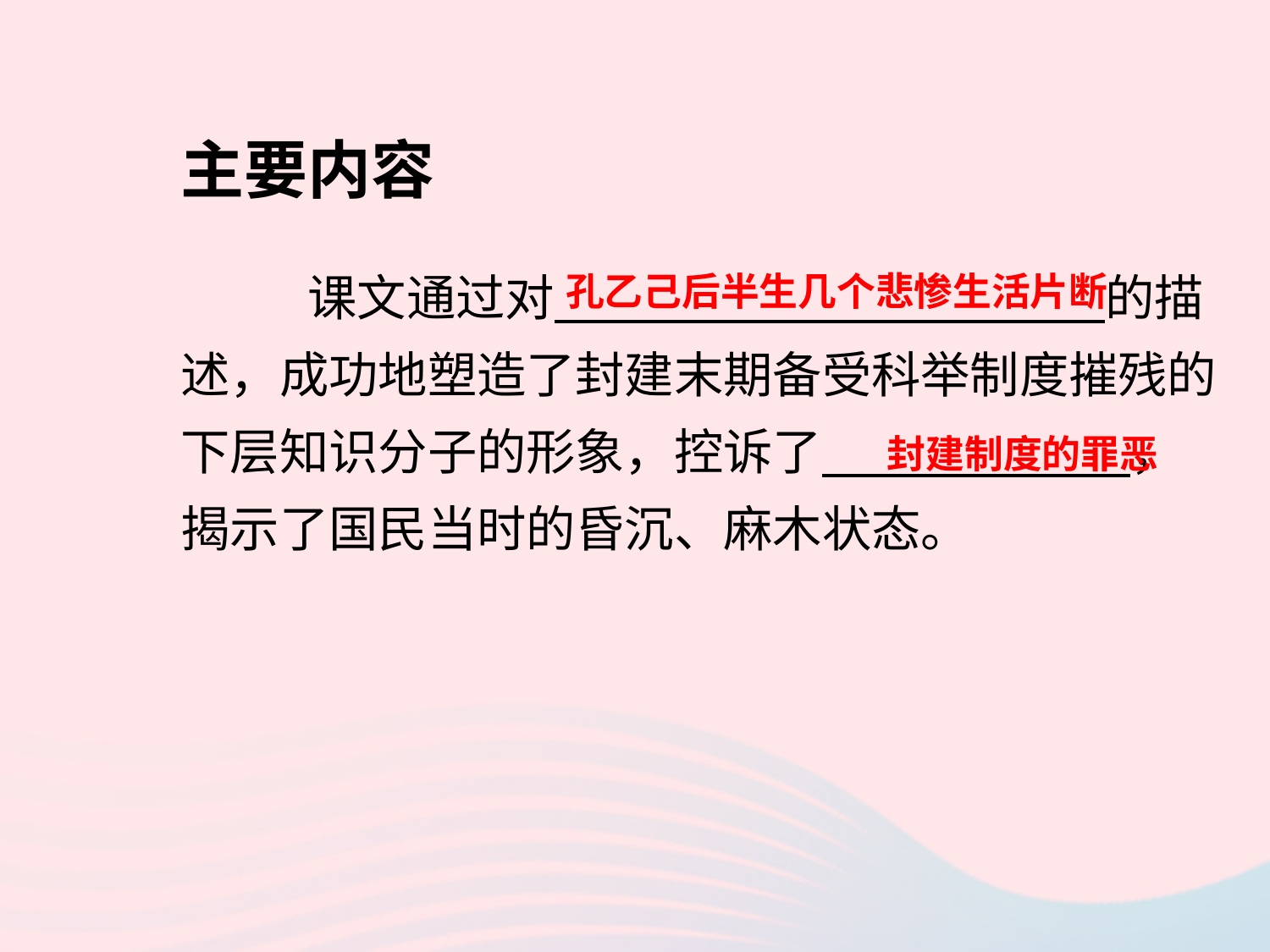

主要内容
	课文通过对                                                  的描述，成功地塑造了封建末期备受科举制度摧残的下层知识分子的形象，控诉了                            ，揭示了国民当时的昏沉、麻木状态。
孔乙己后半生几个悲惨生活片断
封建制度的罪恶